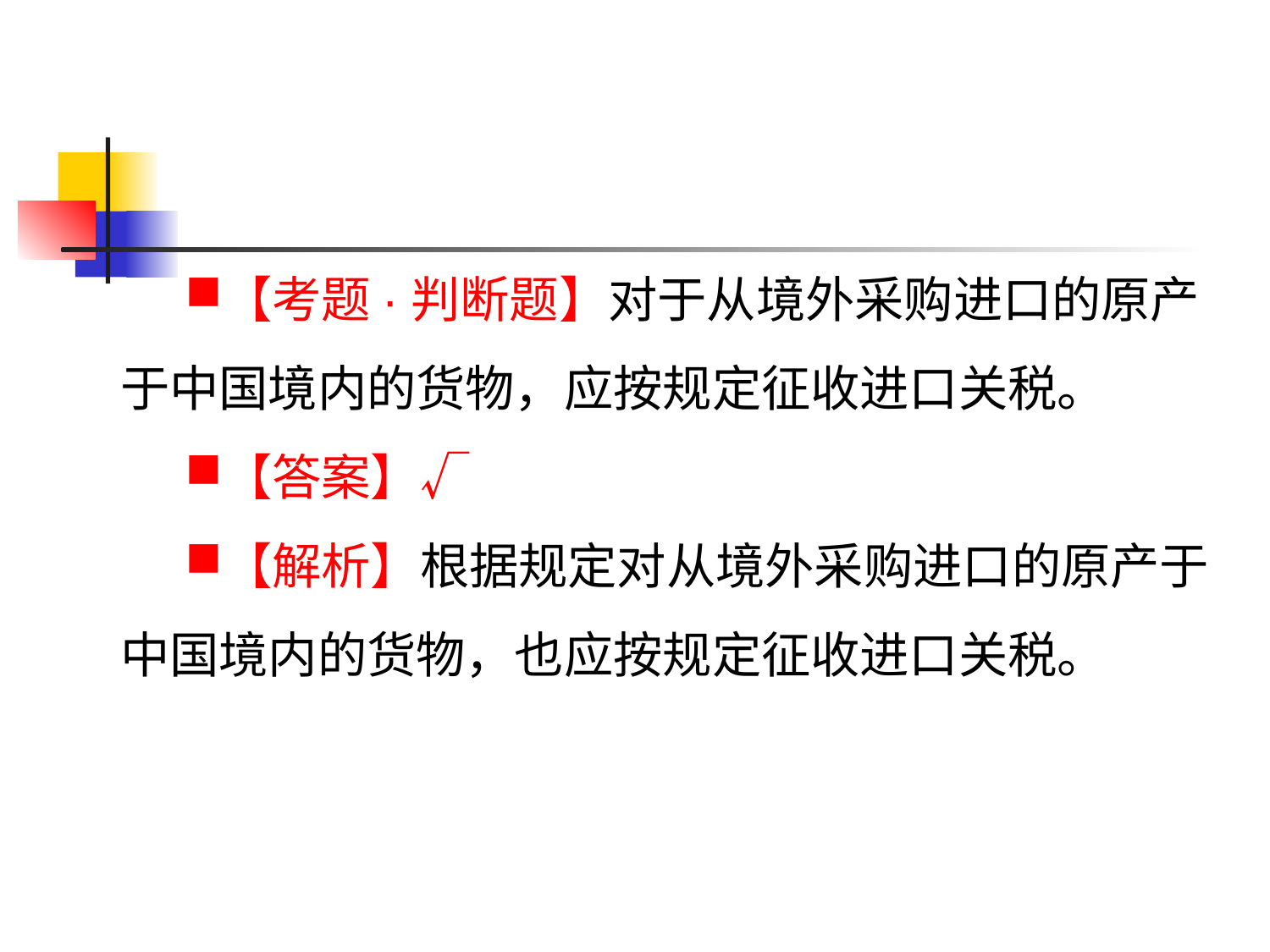

#
【考题·判断题】对于从境外采购进口的原产于中国境内的货物，应按规定征收进口关税。
【答案】√
【解析】根据规定对从境外采购进口的原产于中国境内的货物，也应按规定征收进口关税。